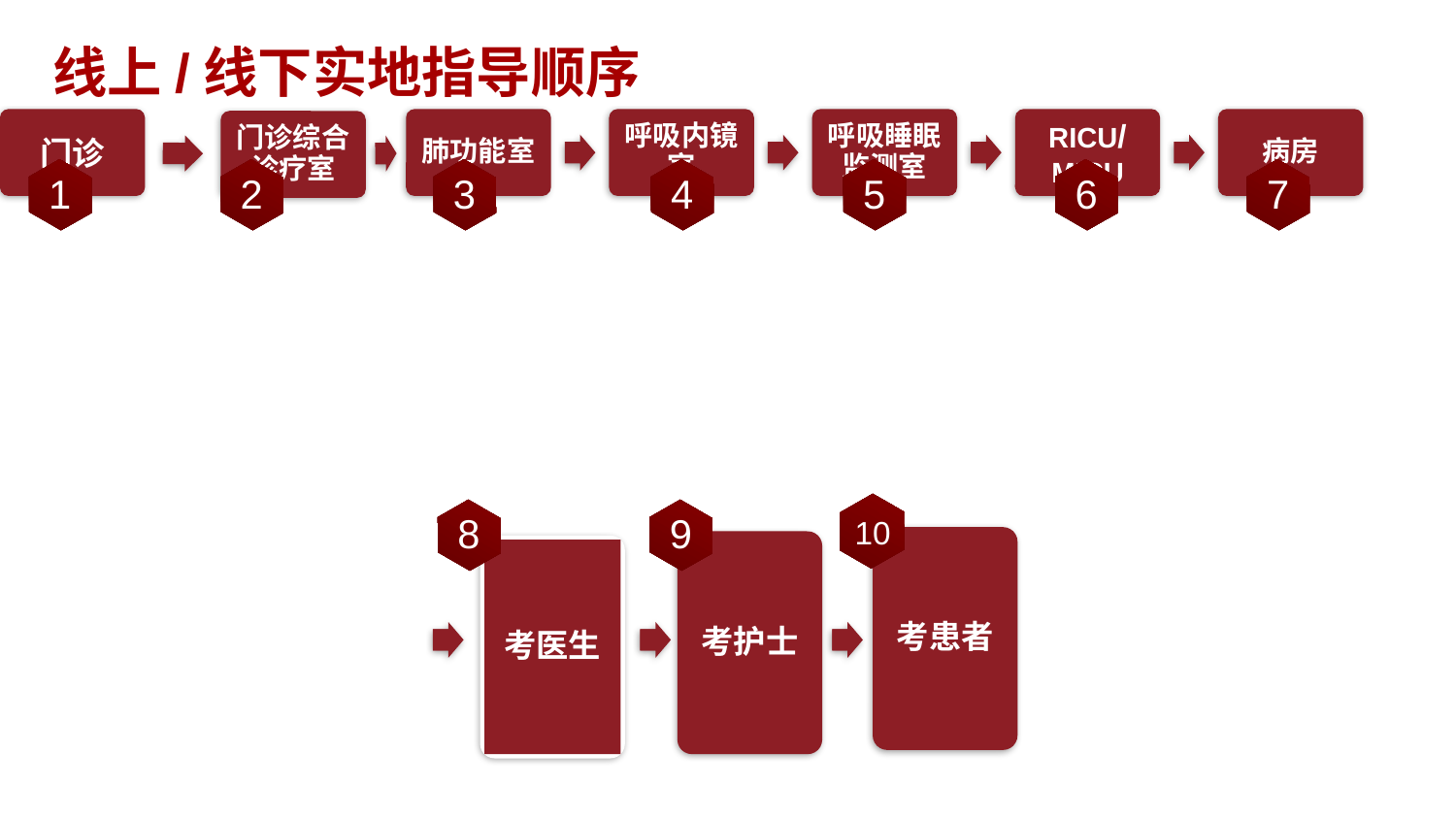

线上/线下实地指导顺序
1

2

3

4

5

6

7

门诊

门诊综合诊疗室

肺功能室

呼吸内镜室

呼吸睡眠监测室

RICU/MICU

病房

10
8

9

考患者

考护士

考医生